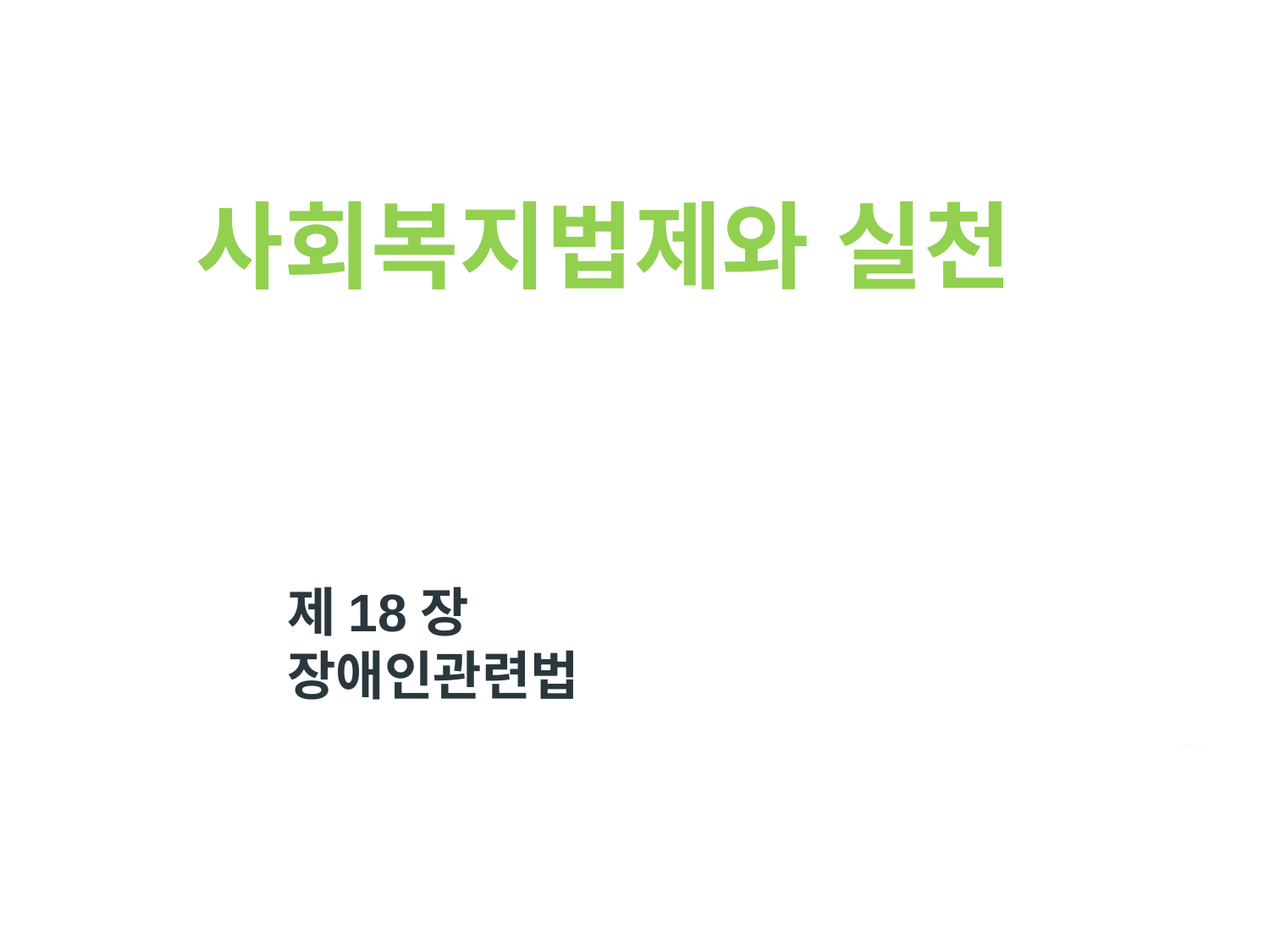

사회복지법제와 실천
제18장
장애인관련법

사회복지법제와 실천(사회복지법제론)